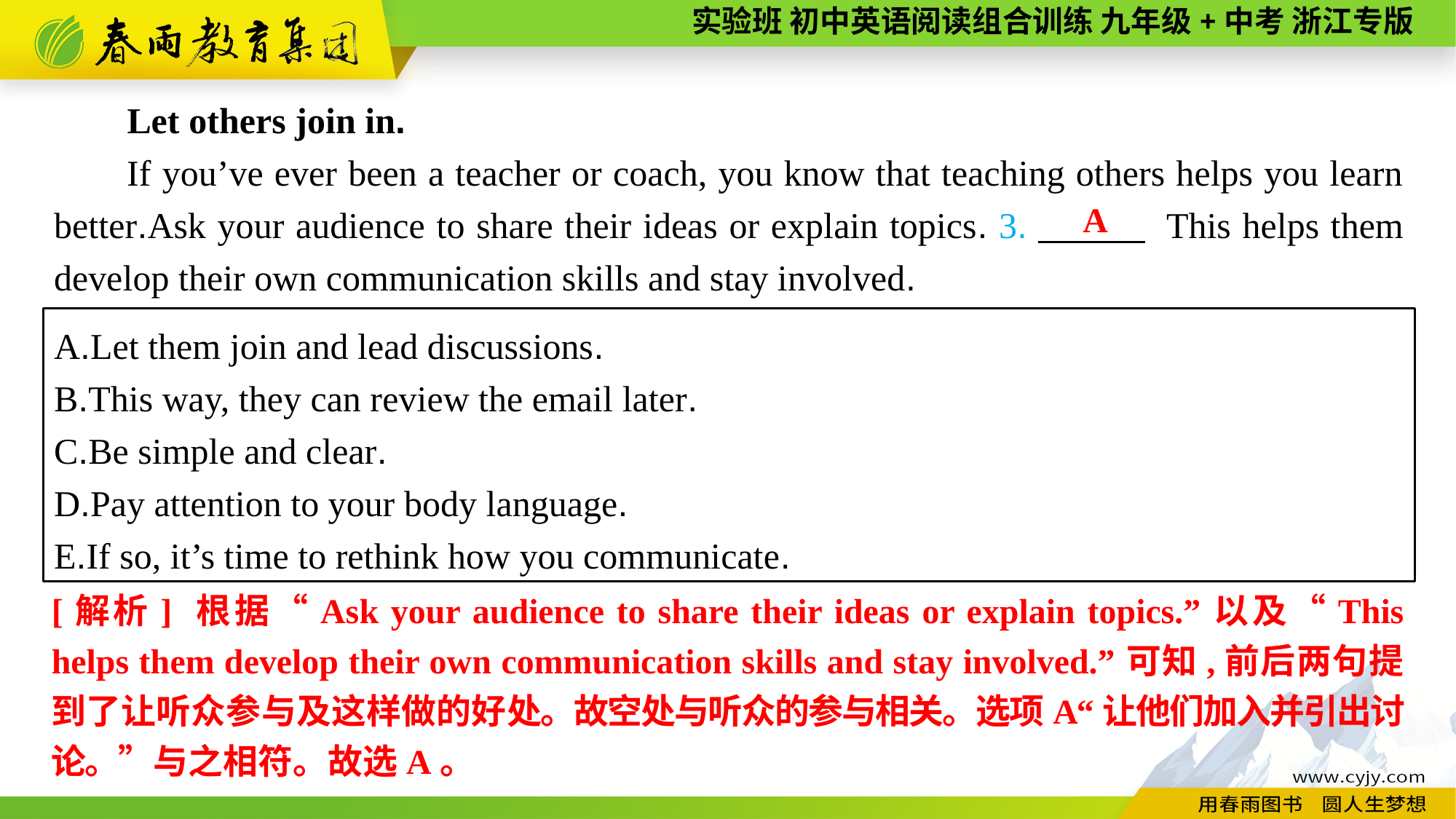

Let others join in.
If you’ve ever been a teacher or coach, you know that teaching others helps you learn better.Ask your audience to share their ideas or explain topics. 3.　   　 This helps them develop their own communication skills and stay involved.
A
A.Let them join and lead discussions.
B.This way, they can review the email later.
C.Be simple and clear.
D.Pay attention to your body language.
E.If so, it’s time to rethink how you communicate.
[解析] 根据“Ask your audience to share their ideas or explain topics.”以及“This helps them develop their own communication skills and stay involved.”可知,前后两句提到了让听众参与及这样做的好处。故空处与听众的参与相关。选项A“让他们加入并引出讨论。”与之相符。故选A。